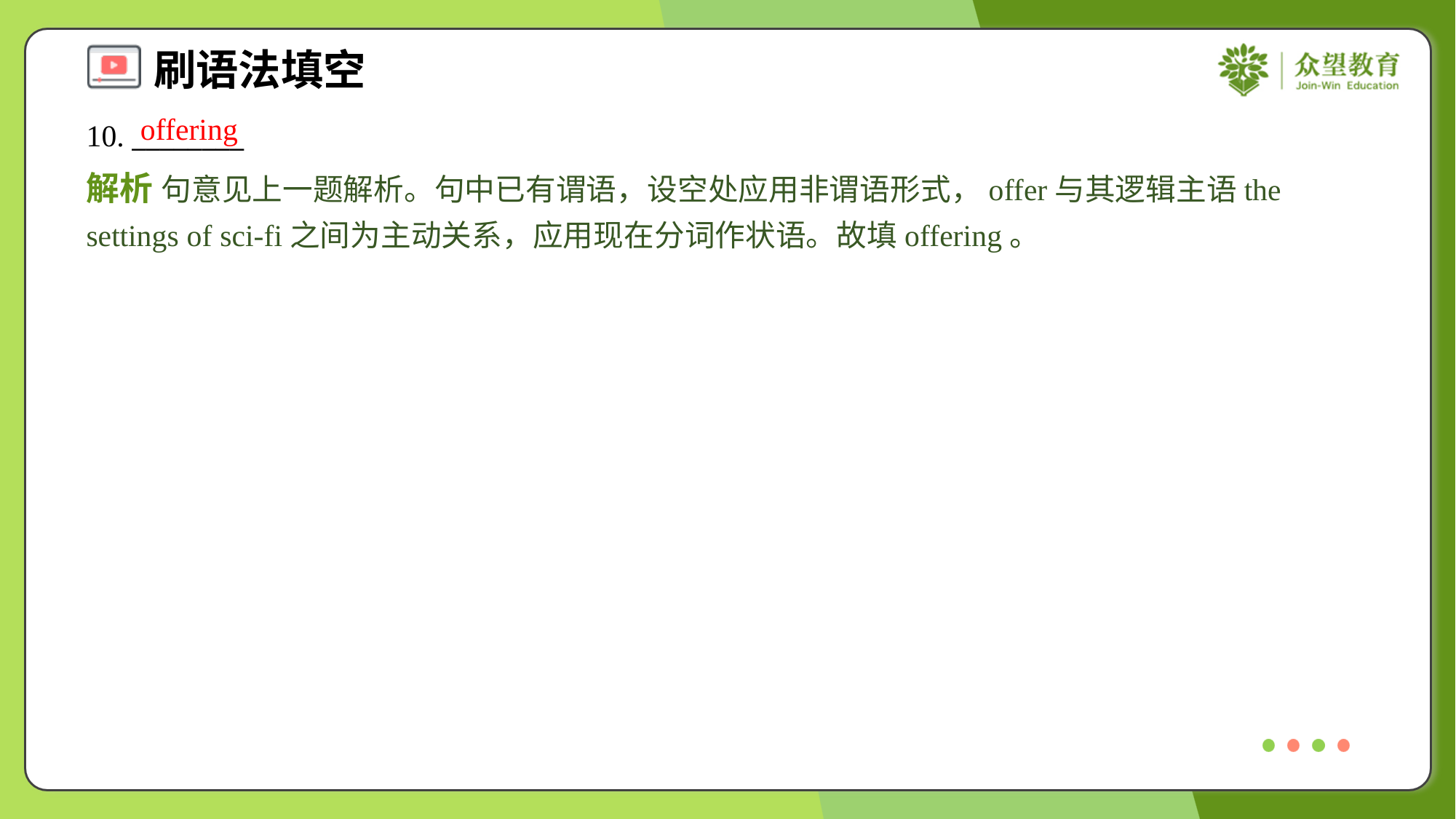

offering
10. ________
解析 句意见上一题解析。句中已有谓语，设空处应用非谓语形式，offer与其逻辑主语the settings of sci-fi之间为主动关系，应用现在分词作状语。故填offering。